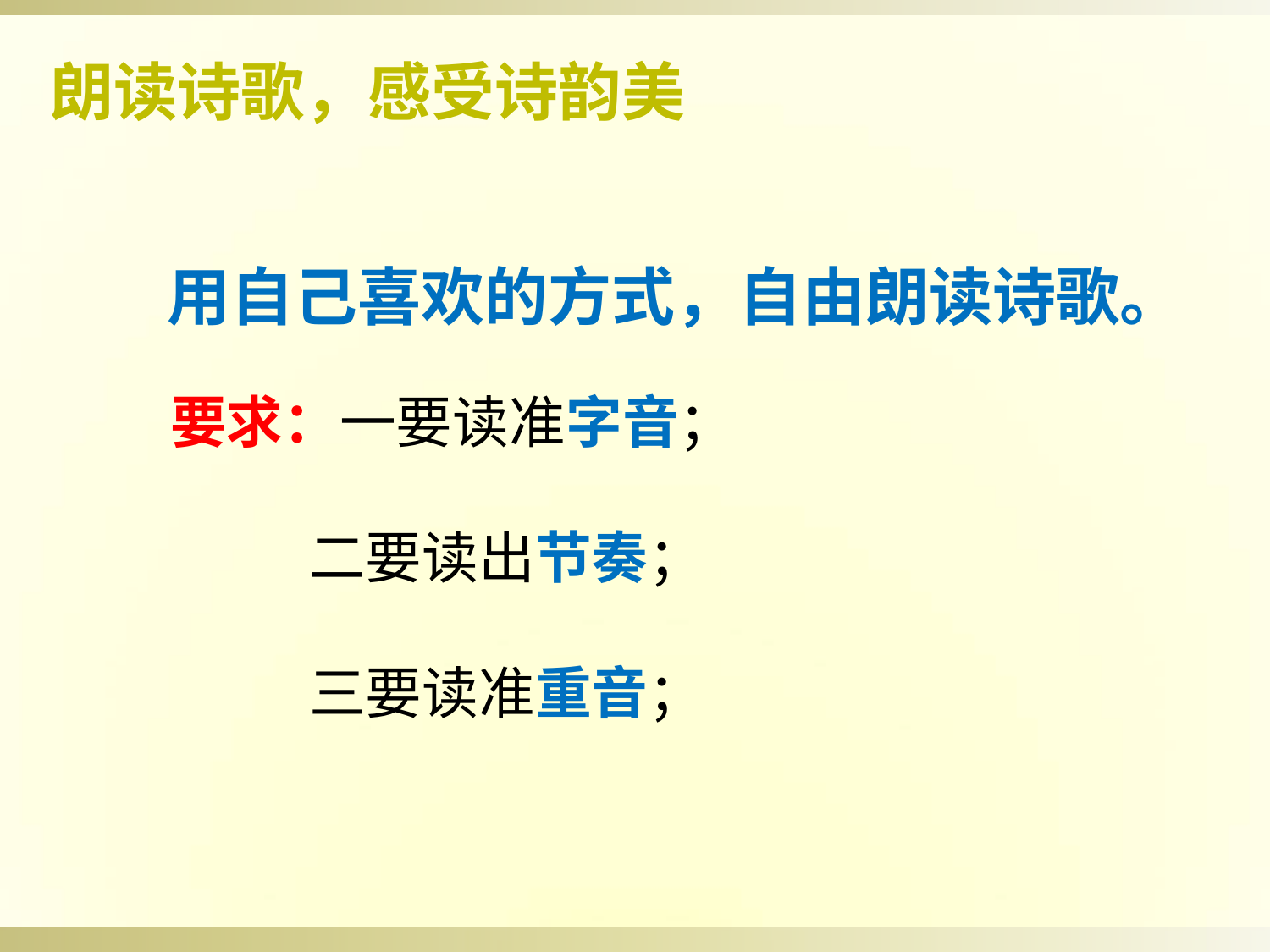

朗读诗歌，感受诗韵美
用自己喜欢的方式，自由朗读诗歌。
    要求：一要读准字音；

               二要读出节奏；

               三要读准重音；